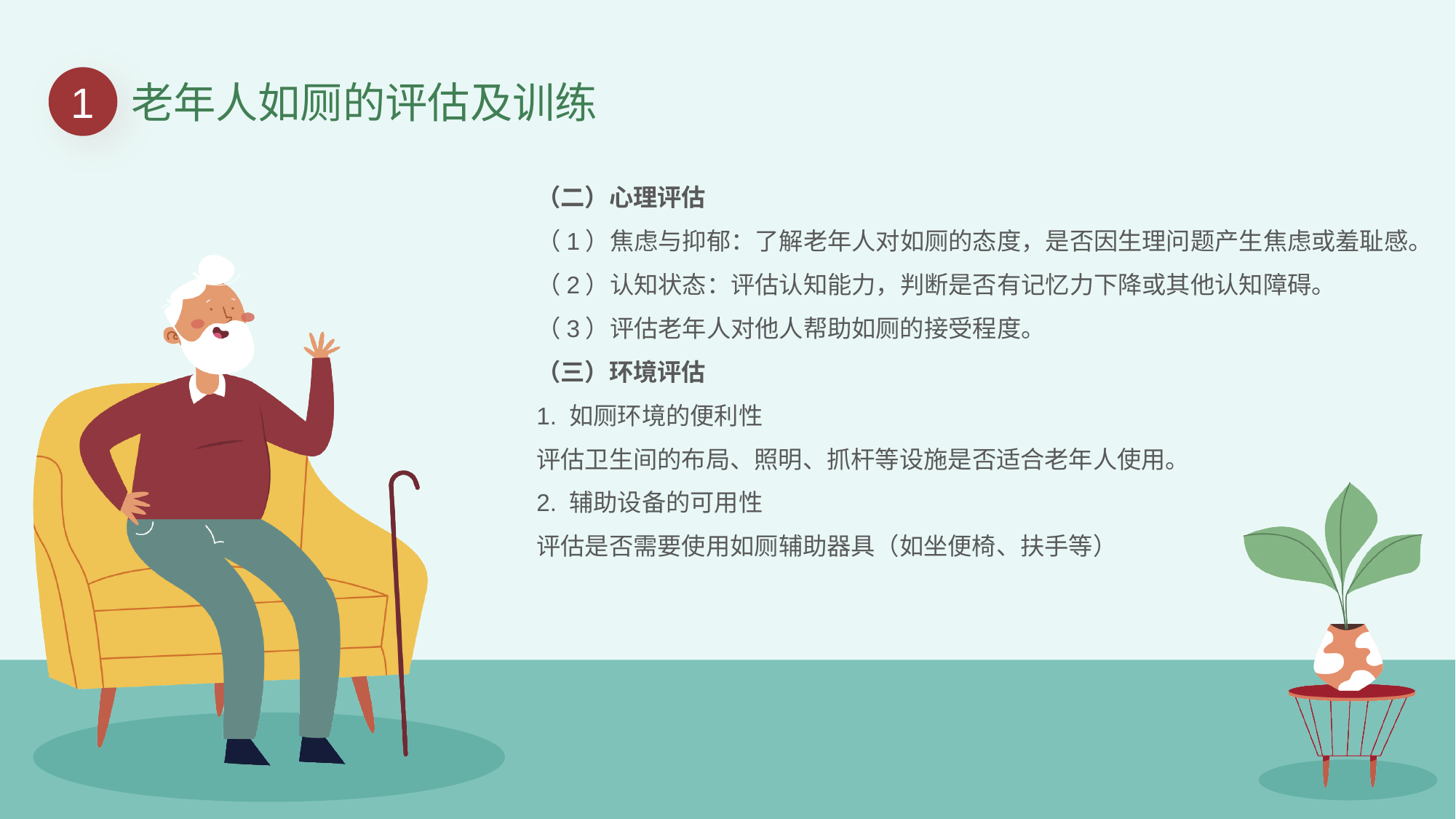

1
老年人如厕的评估及训练
（二）心理评估
（1）焦虑与抑郁：了解老年人对如厕的态度，是否因生理问题产生焦虑或羞耻感。
（2）认知状态：评估认知能力，判断是否有记忆力下降或其他认知障碍。
（3）评估老年人对他人帮助如厕的接受程度。
（三）环境评估
1. 如厕环境的便利性
评估卫生间的布局、照明、抓杆等设施是否适合老年人使用。
2. 辅助设备的可用性
评估是否需要使用如厕辅助器具（如坐便椅、扶手等）